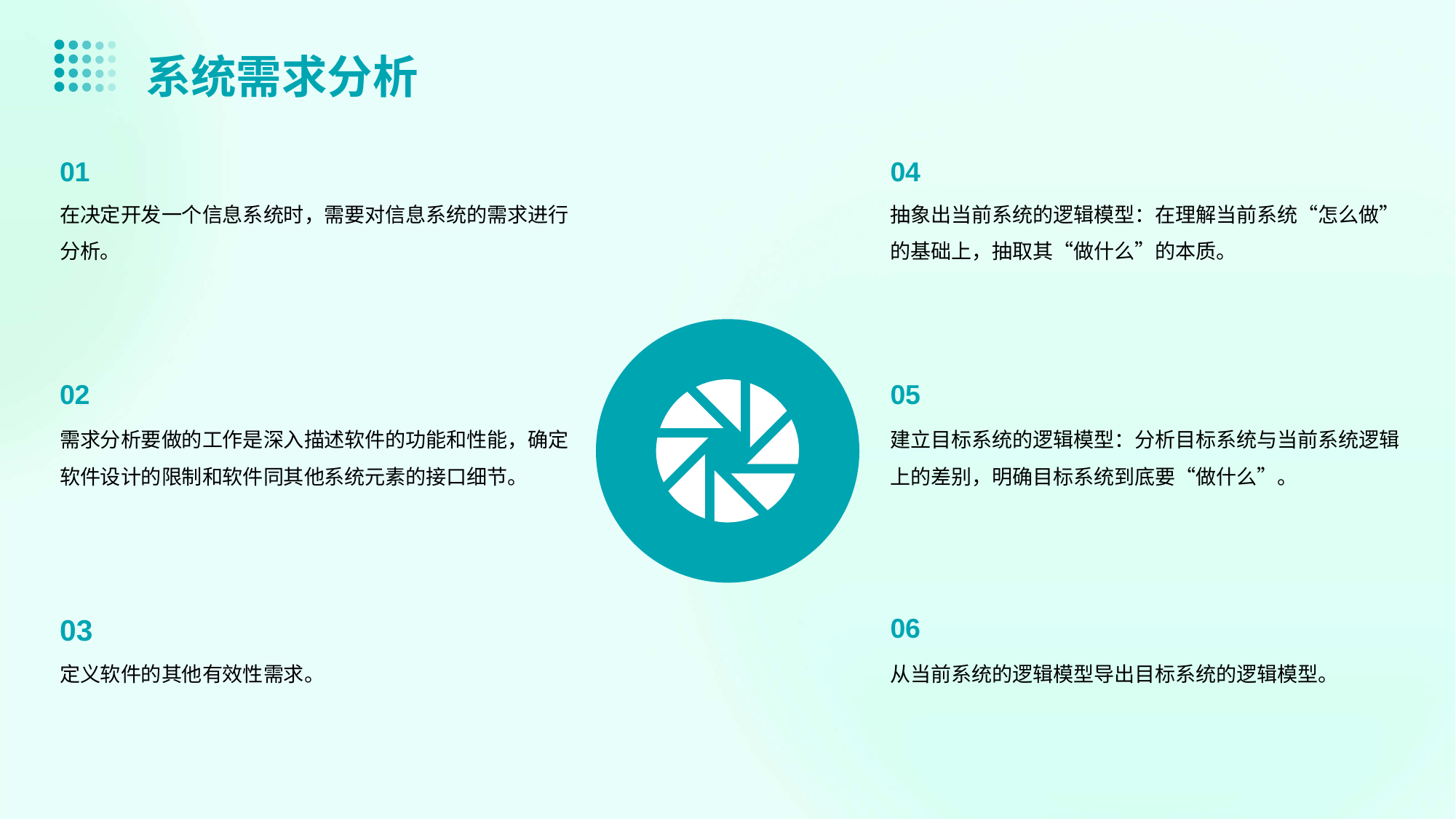

系统需求分析

01
04
在决定开发一个信息系统时，需要对信息系统的需求进行分析。
抽象出当前系统的逻辑模型：在理解当前系统“怎么做”的基础上，抽取其“做什么”的本质。

02
05

需求分析要做的工作是深入描述软件的功能和性能，确定软件设计的限制和软件同其他系统元素的接口细节。
建立目标系统的逻辑模型：分析目标系统与当前系统逻辑上的差别，明确目标系统到底要“做什么”。
03
06
定义软件的其他有效性需求。
从当前系统的逻辑模型导出目标系统的逻辑模型。